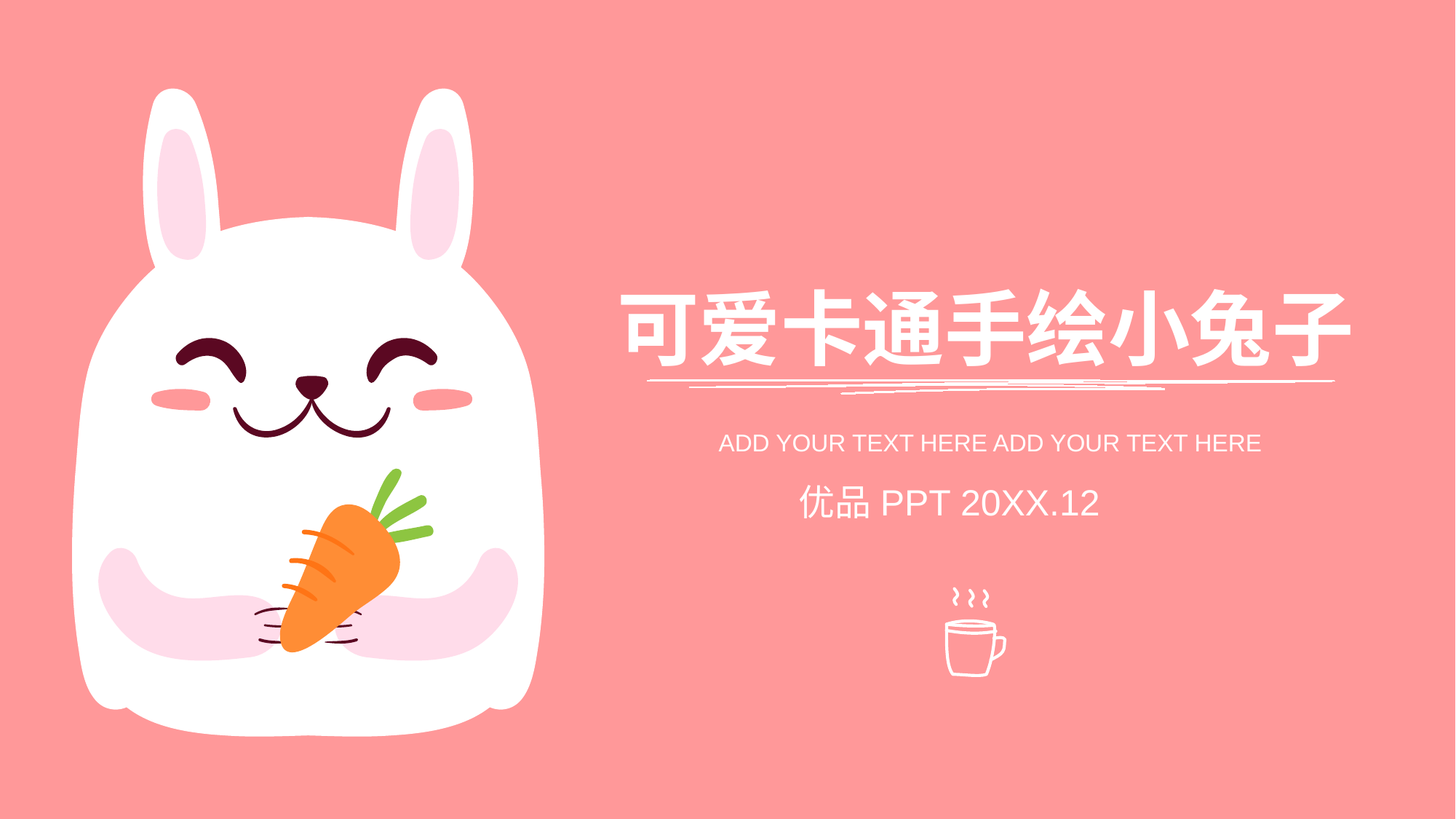

可爱卡通手绘小兔子

ADD YOUR TEXT HERE ADD YOUR TEXT HERE
优品PPT 20XX.12